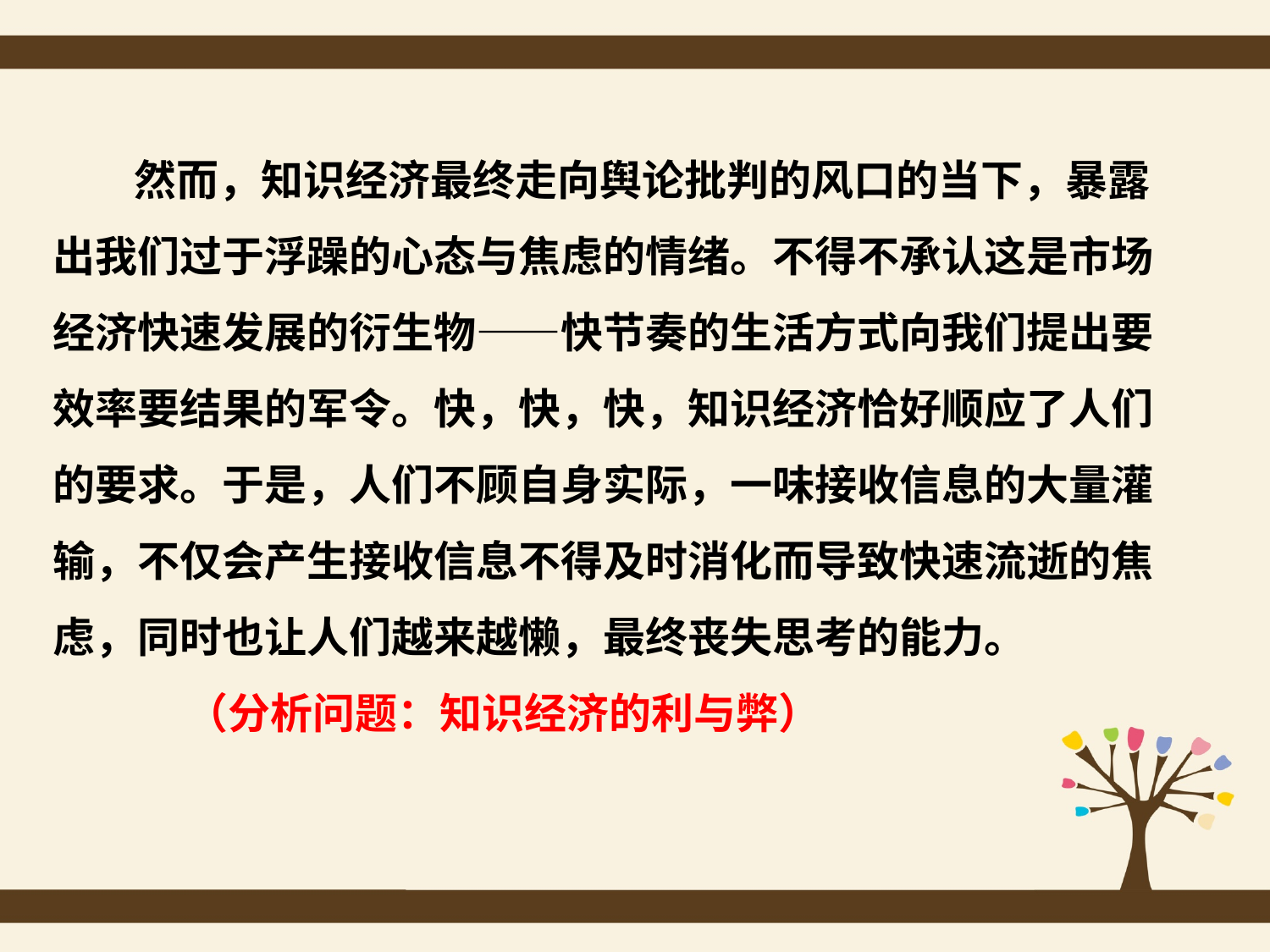

然而，知识经济最终走向舆论批判的风口的当下，暴露出我们过于浮躁的心态与焦虑的情绪。不得不承认这是市场经济快速发展的衍生物――快节奏的生活方式向我们提出要效率要结果的军令。快，快，快，知识经济恰好顺应了人们的要求。于是，人们不顾自身实际，一味接收信息的大量灌输，不仅会产生接收信息不得及时消化而导致快速流逝的焦虑，同时也让人们越来越懒，最终丧失思考的能力。
         （分析问题：知识经济的利与弊）